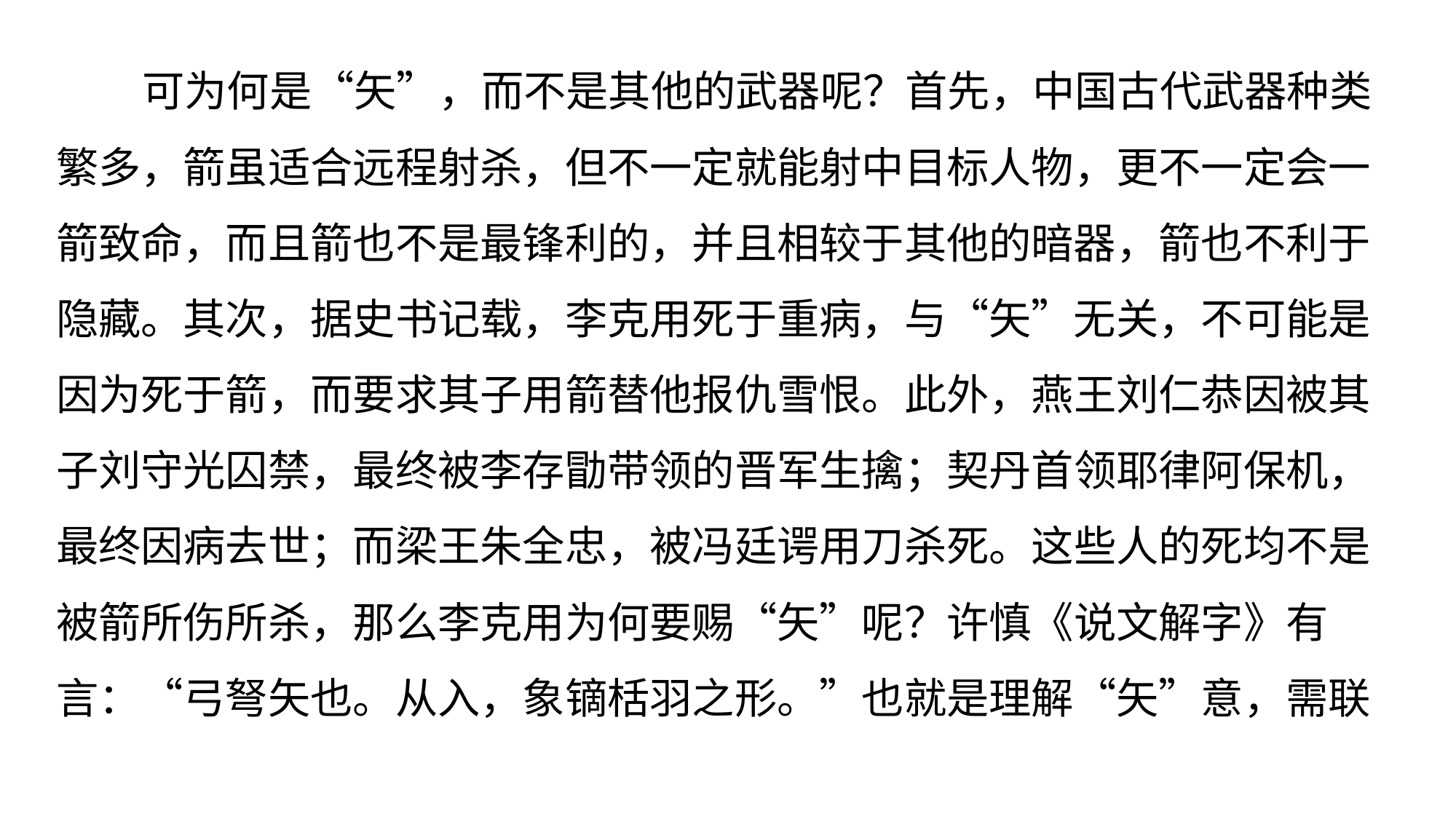

可为何是“矢”，而不是其他的武器呢？首先，中国古代武器种类繁多，箭虽适合远程射杀，但不一定就能射中目标人物，更不一定会一箭致命，而且箭也不是最锋利的，并且相较于其他的暗器，箭也不利于隐藏。其次，据史书记载，李克用死于重病，与“矢”无关，不可能是因为死于箭，而要求其子用箭替他报仇雪恨。此外，燕王刘仁恭因被其子刘守光囚禁，最终被李存勖带领的晋军生擒；契丹首领耶律阿保机，最终因病去世；而梁王朱全忠，被冯廷谔用刀杀死。这些人的死均不是被箭所伤所杀，那么李克用为何要赐“矢”呢？许慎《说文解字》有言：“弓弩矢也。从入，象镝栝羽之形。”也就是理解“矢”意，需联